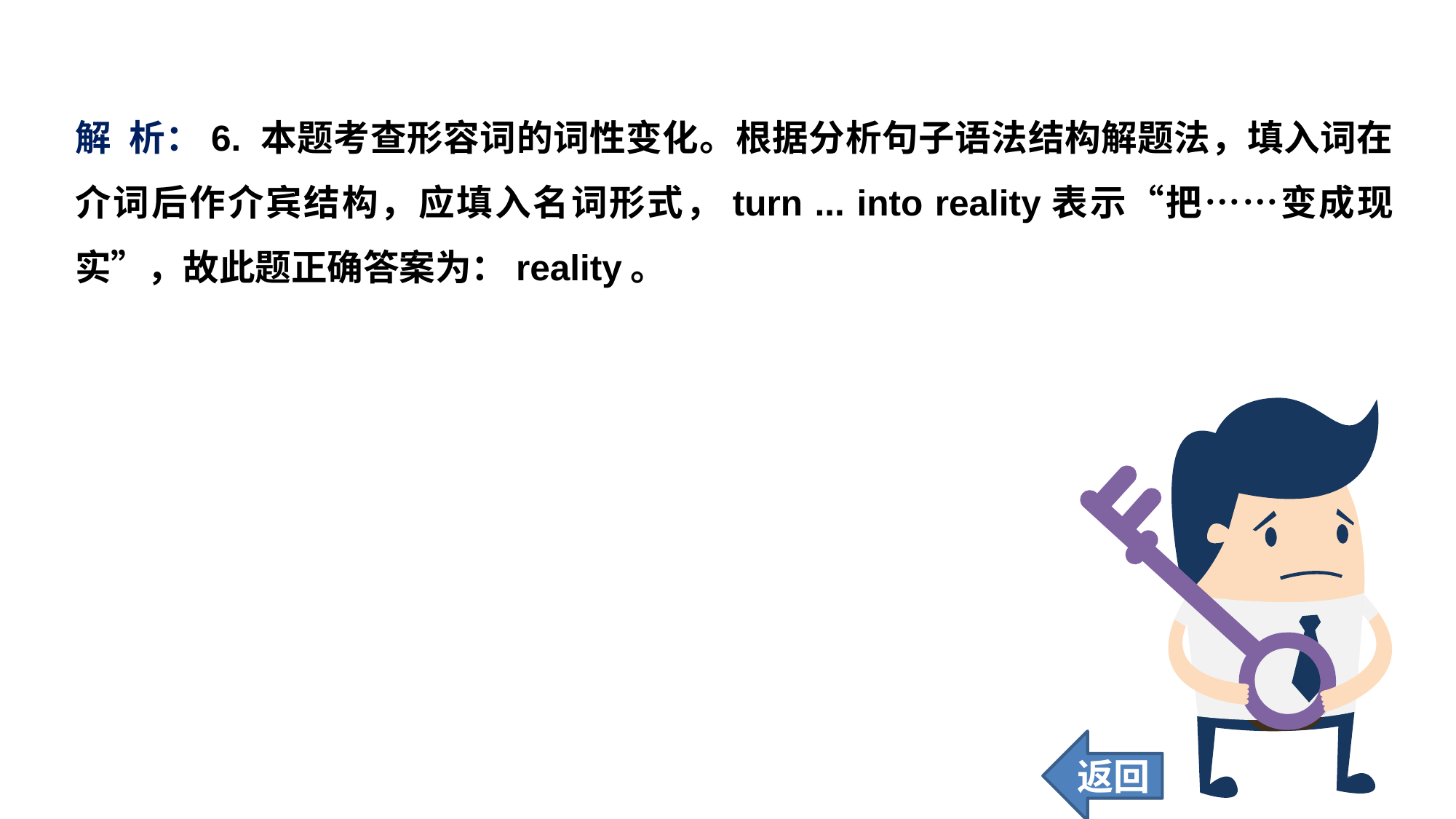

解  析：6. 本题考查形容词的词性变化。根据分析句子语法结构解题法，填入词在介词后作介宾结构，应填入名词形式，turn ... into reality表示“把……变成现实”，故此题正确答案为：reality。

返回
130